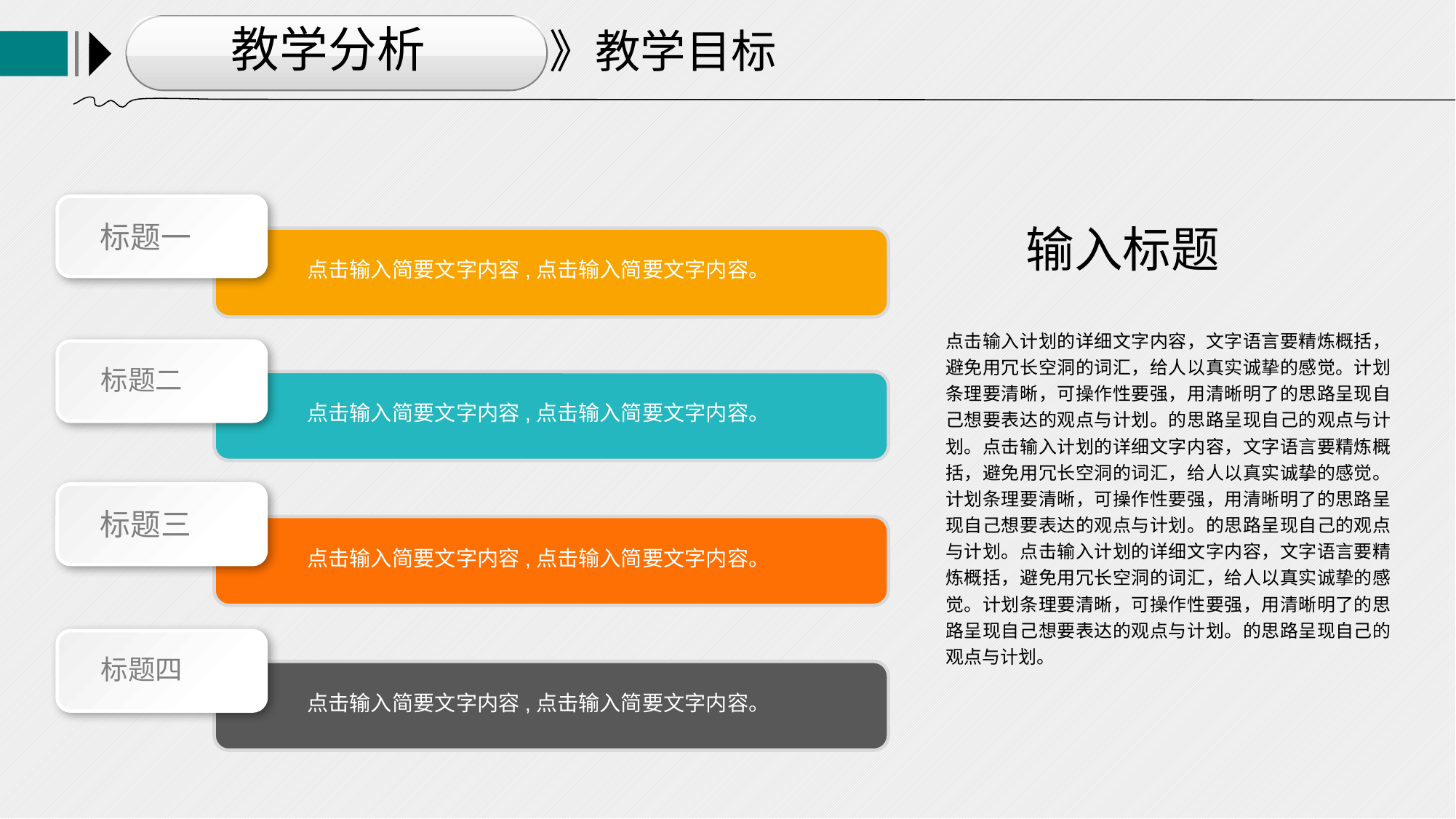

教学分析

》教学目标

标题一
输入标题

点击输入简要文字内容,点击输入简要文字内容。
点击输入计划的详细文字内容，文字语言要精炼概括，避免用冗长空洞的词汇，给人以真实诚挚的感觉。计划条理要清晰，可操作性要强，用清晰明了的思路呈现自己想要表达的观点与计划。的思路呈现自己的观点与计划。点击输入计划的详细文字内容，文字语言要精炼概括，避免用冗长空洞的词汇，给人以真实诚挚的感觉。计划条理要清晰，可操作性要强，用清晰明了的思路呈现自己想要表达的观点与计划。的思路呈现自己的观点与计划。点击输入计划的详细文字内容，文字语言要精炼概括，避免用冗长空洞的词汇，给人以真实诚挚的感觉。计划条理要清晰，可操作性要强，用清晰明了的思路呈现自己想要表达的观点与计划。的思路呈现自己的观点与计划。

标题二

点击输入简要文字内容,点击输入简要文字内容。

标题三

点击输入简要文字内容,点击输入简要文字内容。

标题四

点击输入简要文字内容,点击输入简要文字内容。